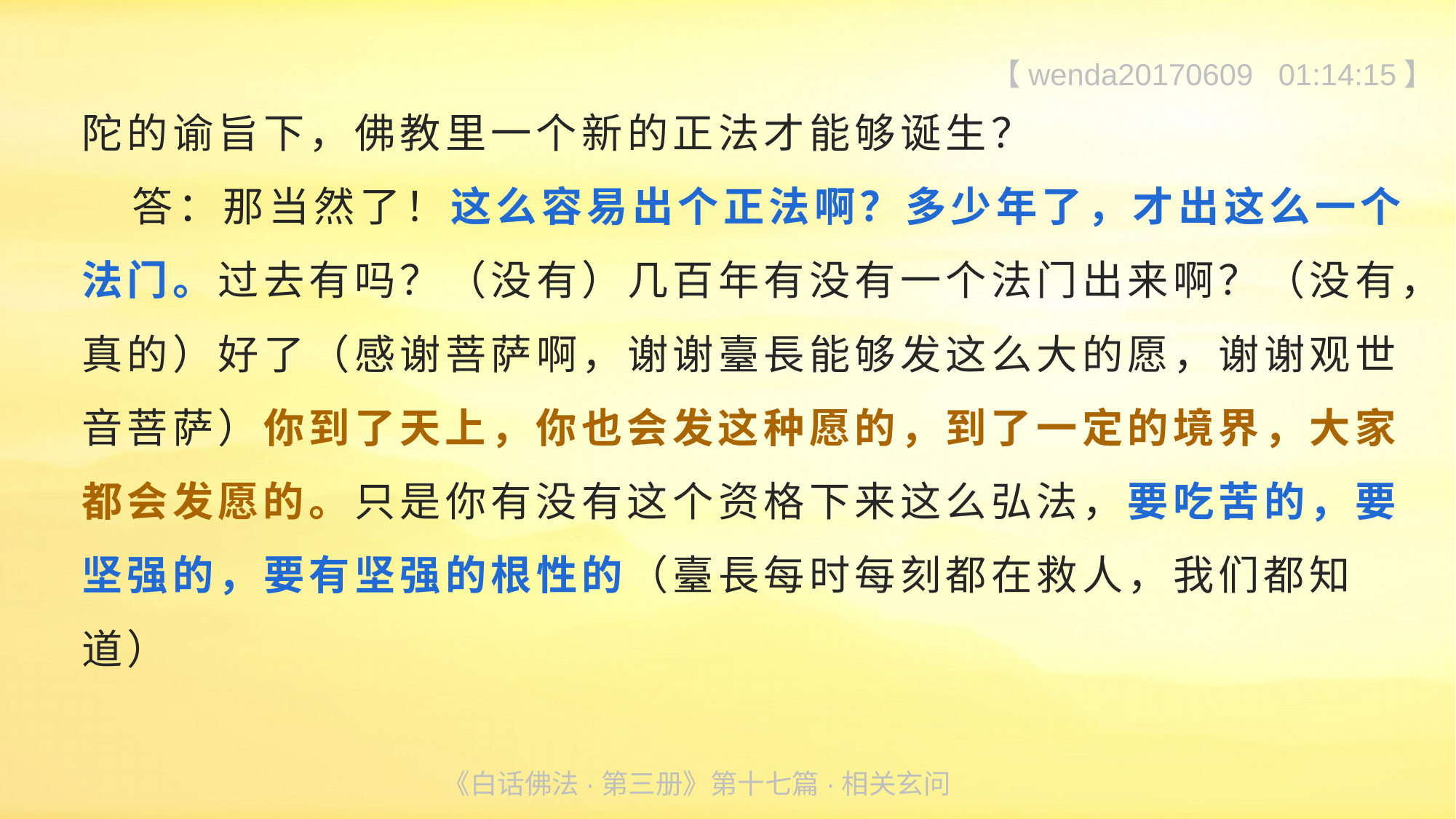

【wenda20170609   01:14:15】
陀的谕旨下，佛教里一个新的正法才能够诞生？
   答：那当然了！这么容易出个正法啊？多少年了，才出这么一个法门。过去有吗？（没有）几百年有没有一个法门出来啊？（没有，真的）好了（感谢菩萨啊，谢谢臺長能够发这么大的愿，谢谢观世音菩萨）你到了天上，你也会发这种愿的，到了一定的境界，大家都会发愿的。只是你有没有这个资格下来这么弘法，要吃苦的，要坚强的，要有坚强的根性的（臺長每时每刻都在救人，我们都知道）
《白话佛法·第三册》第十七篇·相关玄问